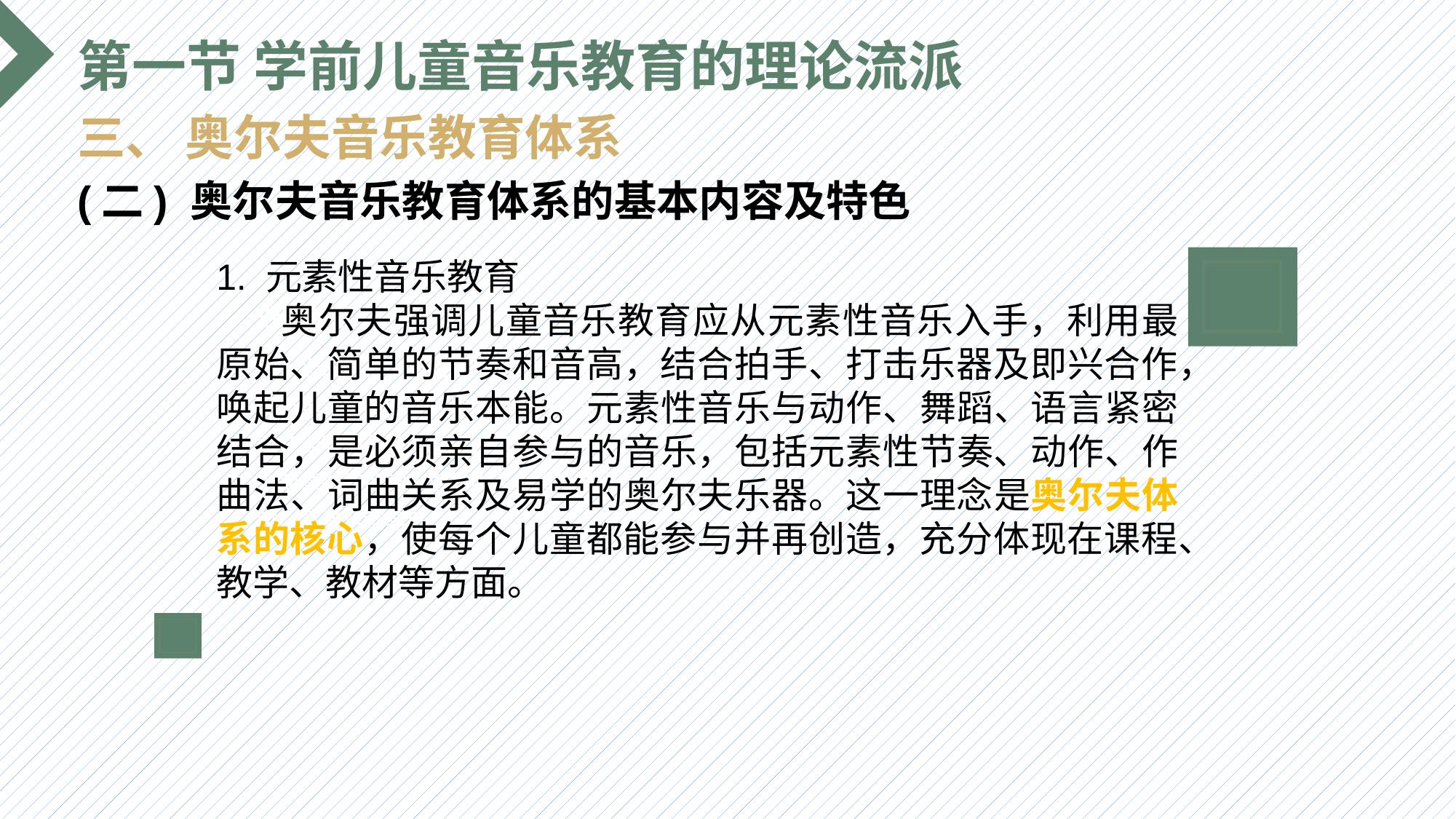

第一节 学前儿童音乐教育的理论流派
三、 奥尔夫音乐教育体系
(二) 奥尔夫音乐教育体系的基本内容及特色

1. 元素性音乐教育
      奥尔夫强调儿童音乐教育应从元素性音乐入手，利用最原始、简单的节奏和音高，结合拍手、打击乐器及即兴合作，唤起儿童的音乐本能。元素性音乐与动作、舞蹈、语言紧密结合，是必须亲自参与的音乐，包括元素性节奏、动作、作曲法、词曲关系及易学的奥尔夫乐器。这一理念是奥尔夫体系的核心，使每个儿童都能参与并再创造，充分体现在课程、教学、教材等方面。

选题背景
输入您的内容，请简要说明，言简意赅即可输入您的内容，请简要说明，言简意赅即可输入您的内容，请简要说明，言简意赅即可输入您的内容，请简要说明，言简意赅即可